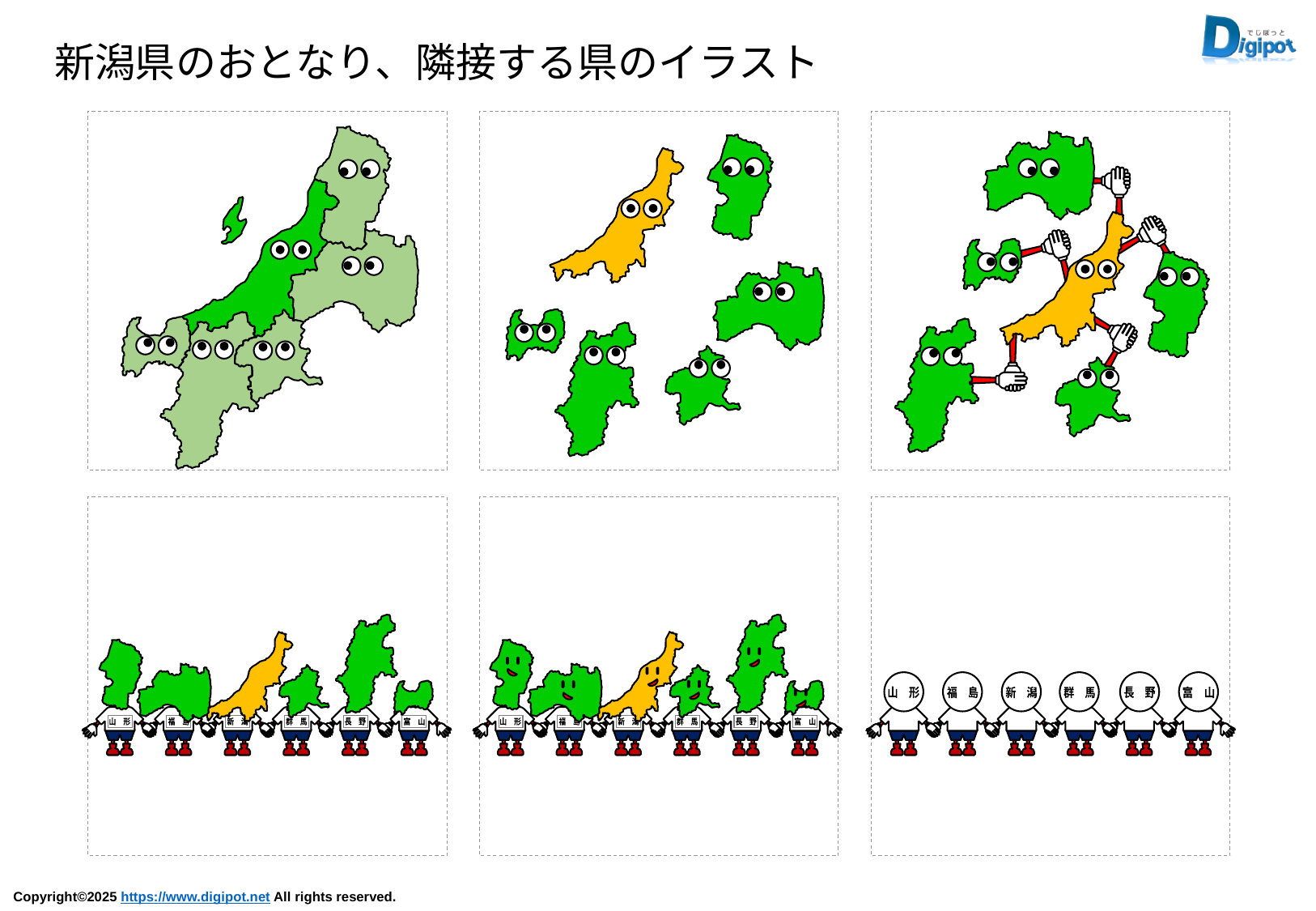

新潟県のおとなり、隣接する県のイラスト

山　形

福　島

群　馬

新　潟
長　野
富　山

山　形

福　島

群　馬

新　潟
長　野
富　山

山　形

福　島

新　潟

群　馬

長　野

富　山